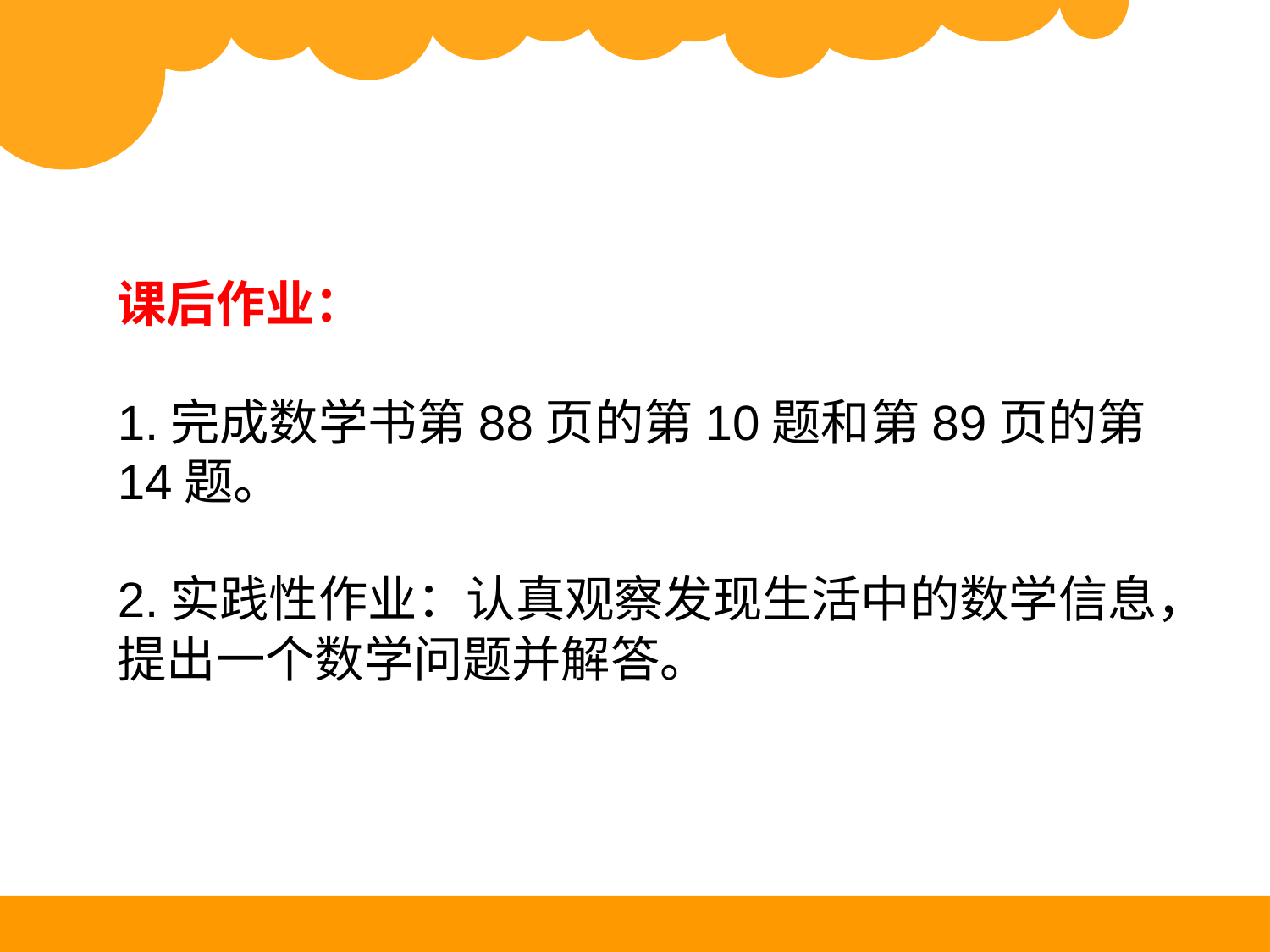

课后作业：

1.完成数学书第88页的第10题和第89页的第14题。

2.实践性作业：认真观察发现生活中的数学信息，提出一个数学问题并解答。